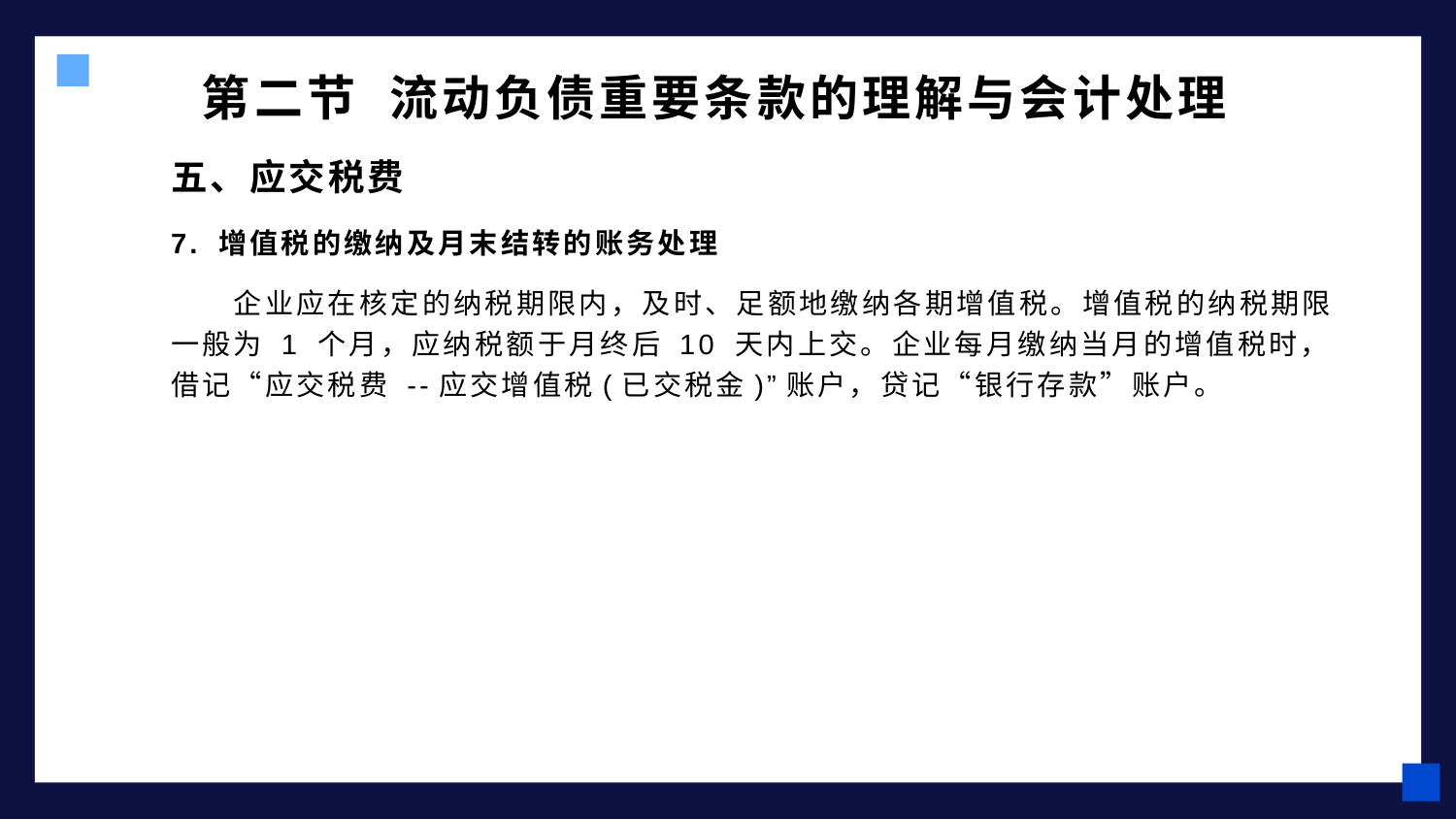

# 第二节  流动负债重要条款的理解与会计处理
五、应交税费
7. 增值税的缴纳及月末结转的账务处理
      企业应在核定的纳税期限内，及时、足额地缴纳各期增值税。增值税的纳税期限一般为 1 个月，应纳税额于月终后 10 天内上交。企业每月缴纳当月的增值税时，借记“应交税费 --应交增值税(已交税金)”账户，贷记“银行存款”账户。